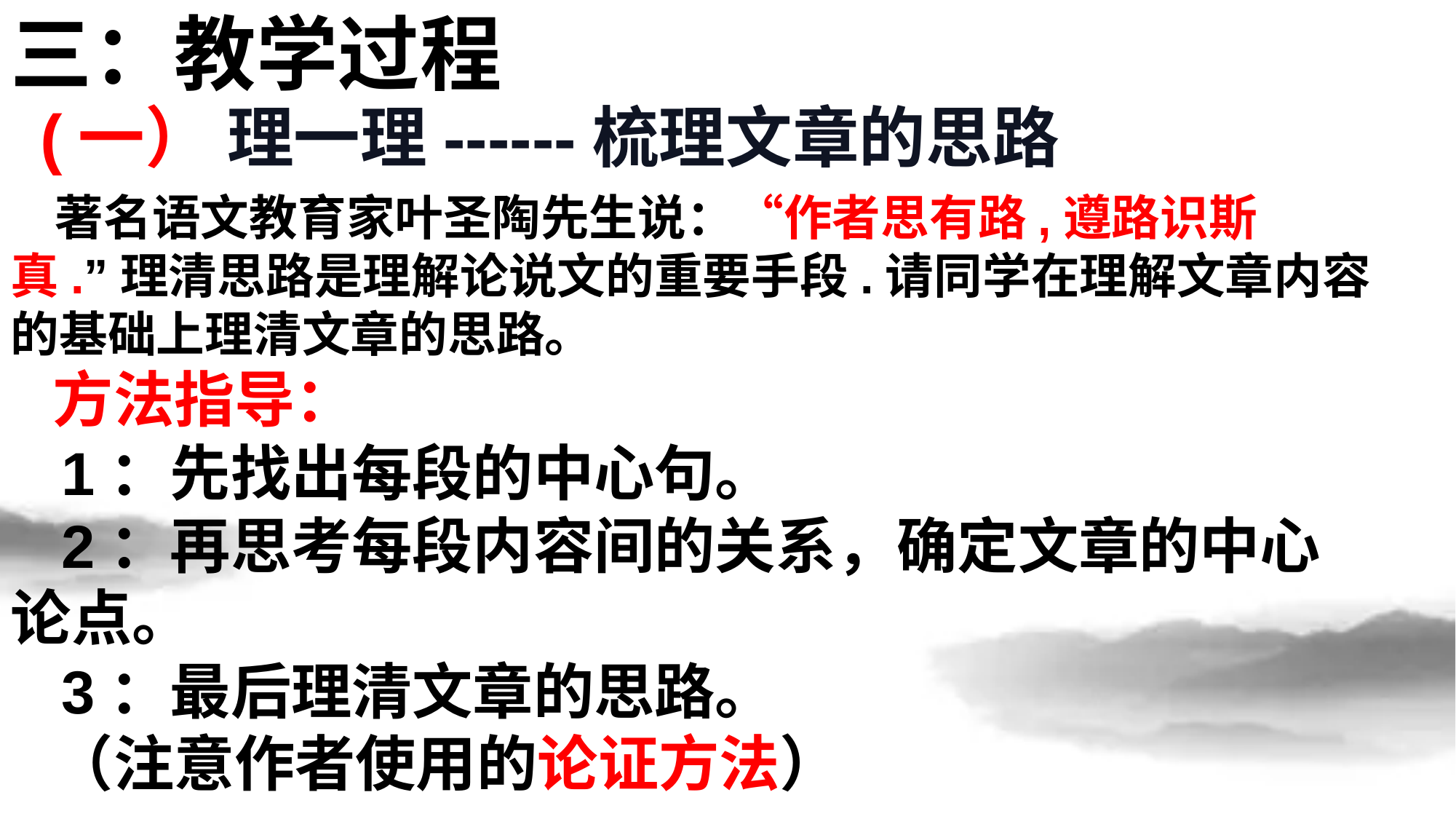

三：教学过程

(一） 理一理------梳理文章的思路

   著名语文教育家叶圣陶先生说：“作者思有路,遵路识斯真.”理清思路是理解论说文的重要手段.请同学在理解文章内容的基础上理清文章的思路。
  方法指导：
   1：先找出每段的中心句。
   2：再思考每段内容间的关系，确定文章的中心论点。
   3：最后理清文章的思路。
  （注意作者使用的论证方法）